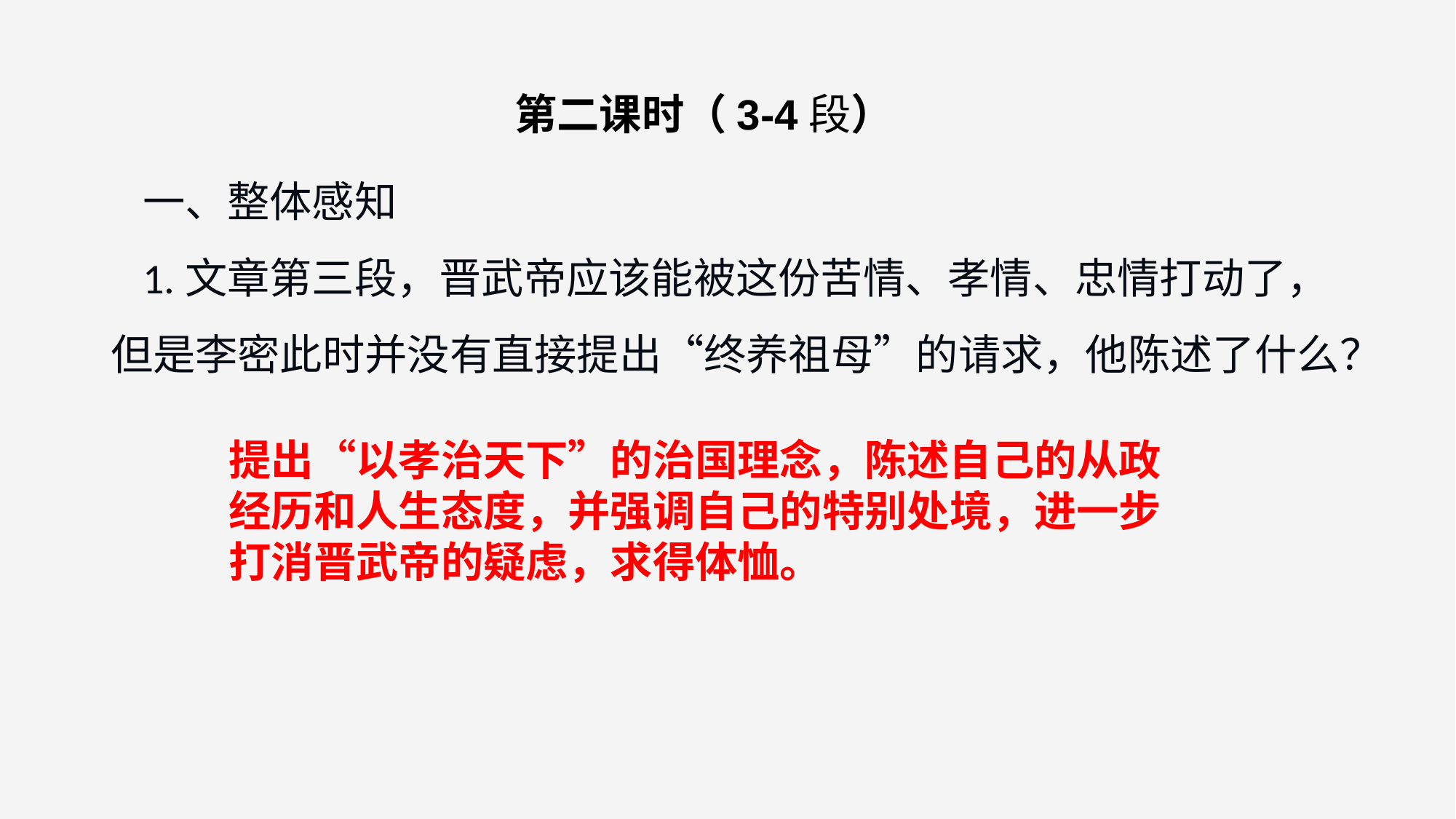

第二课时（3-4段）
一、整体感知
1.文章第三段，晋武帝应该能被这份苦情、孝情、忠情打动了，但是李密此时并没有直接提出“终养祖母”的请求，他陈述了什么？
提出“以孝治天下”的治国理念，陈述自己的从政经历和人生态度，并强调自己的特别处境，进一步打消晋武帝的疑虑，求得体恤。